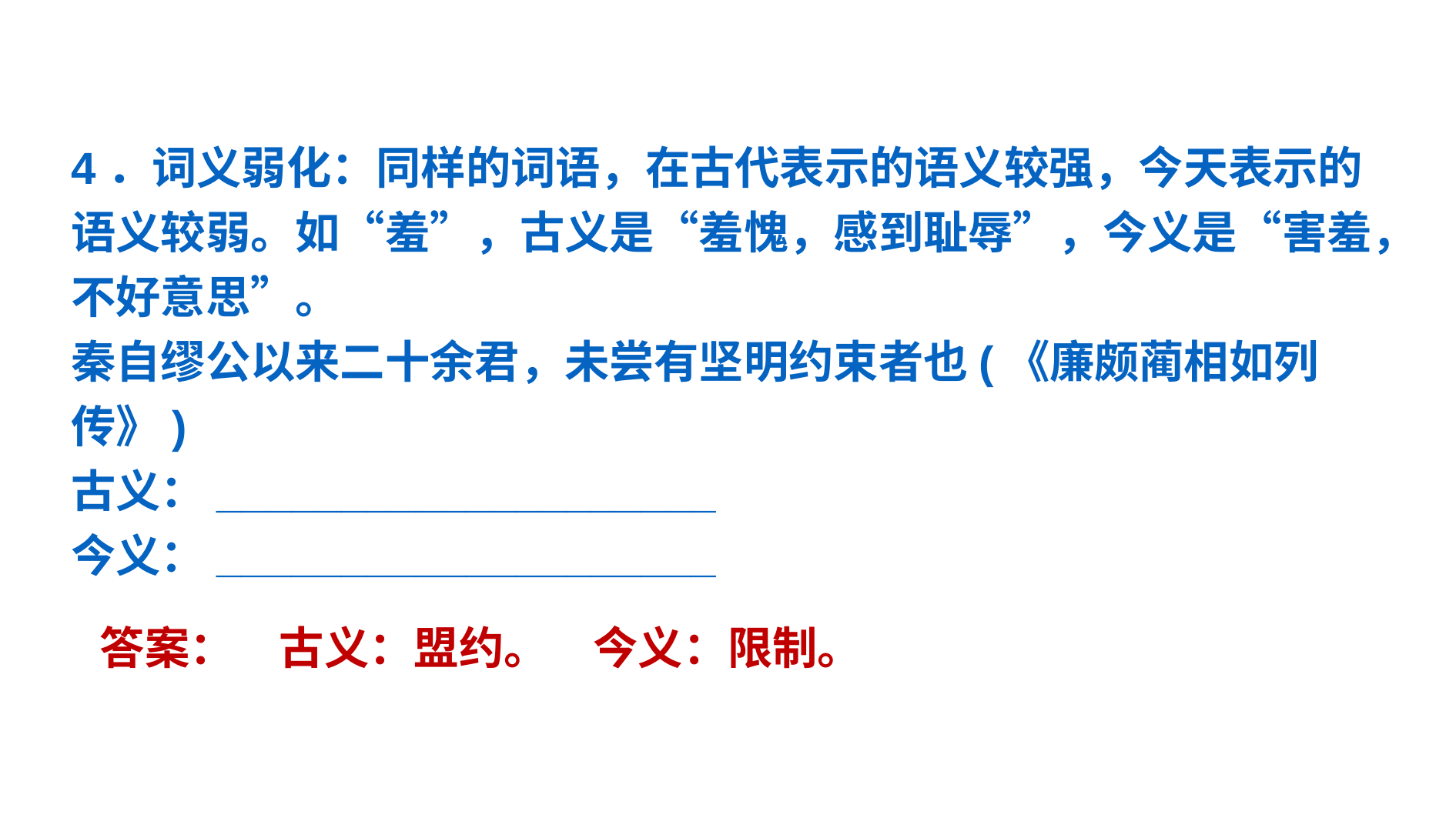

4．词义弱化：同样的词语，在古代表示的语义较强，今天表示的语义较弱。如“羞”，古义是“羞愧，感到耻辱”，今义是“害羞，不好意思”。
秦自缪公以来二十余君，未尝有坚明约束者也(《廉颇蔺相如列传》)
古义：____________________
今义：____________________

答案：　古义：盟约。　今义：限制。